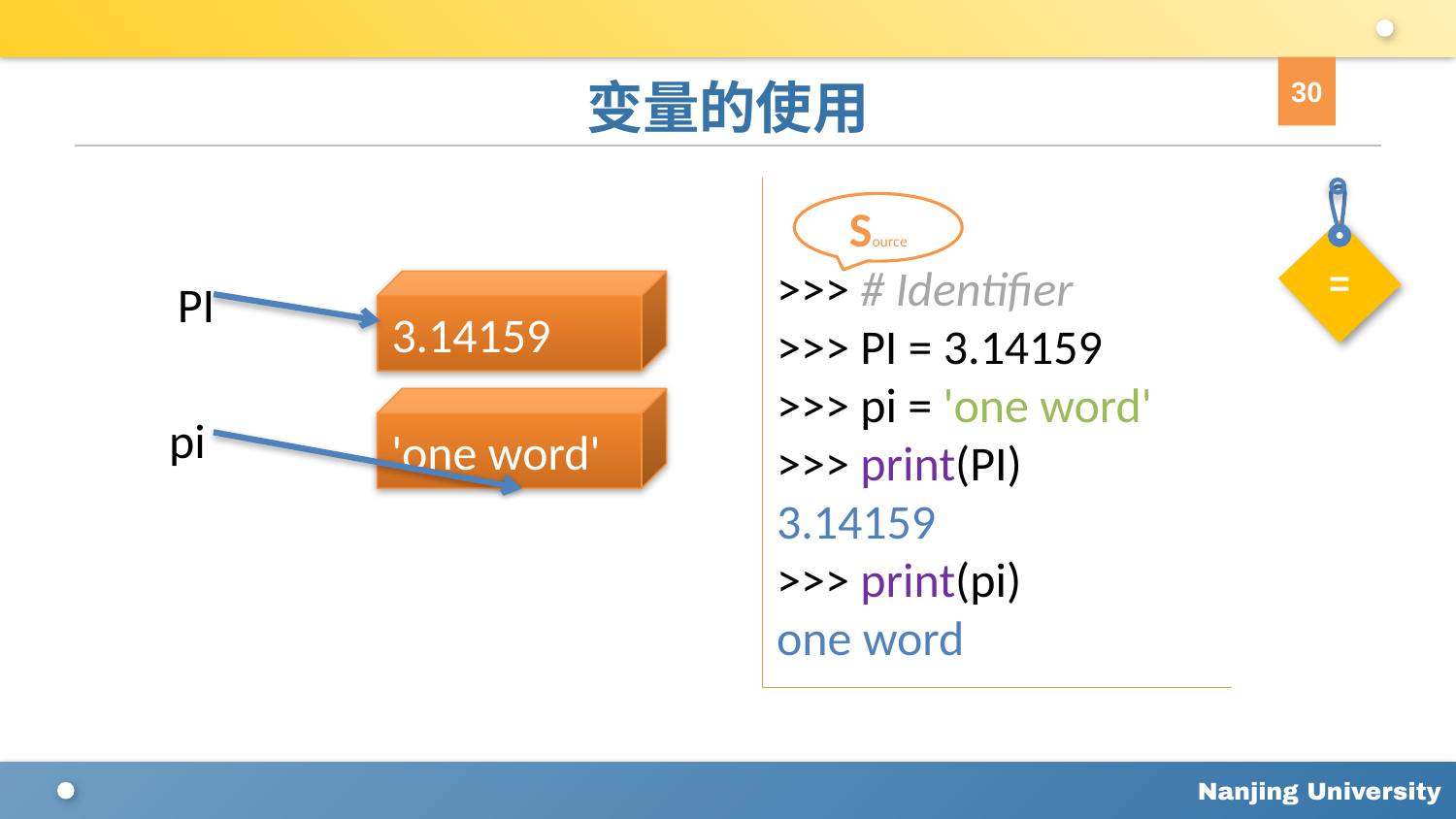

30
# 变量的使用

>>> # Identifier
>>> PI = 3.14159
>>> pi = 'one word'
>>> print(PI)
3.14159
>>> print(pi)
one word
Source

=

PI
3.14159
'one word'
pi